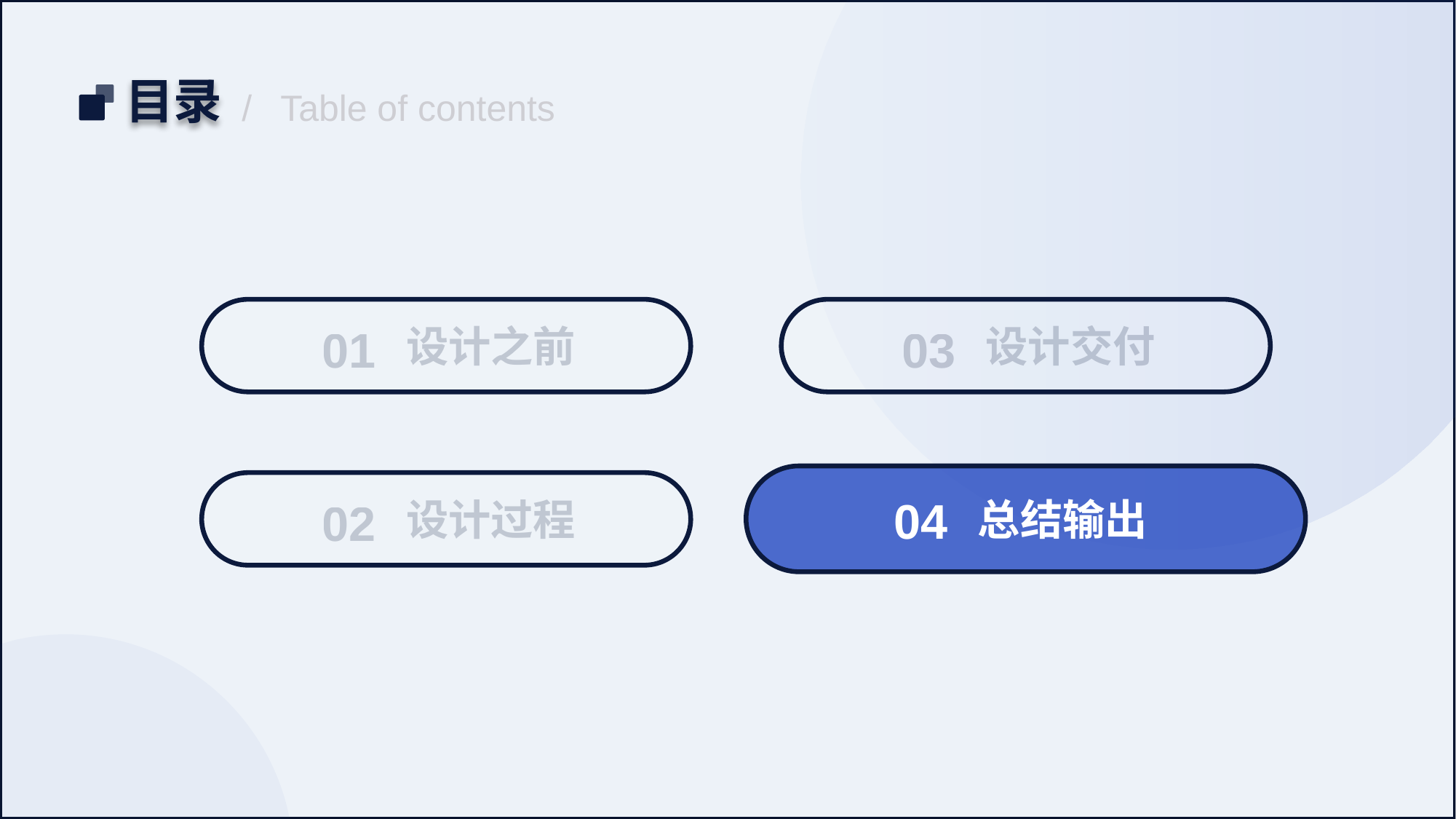

目录
/
Table of contents

01
设计之前

03
设计交付

04
总结输出

02
设计过程